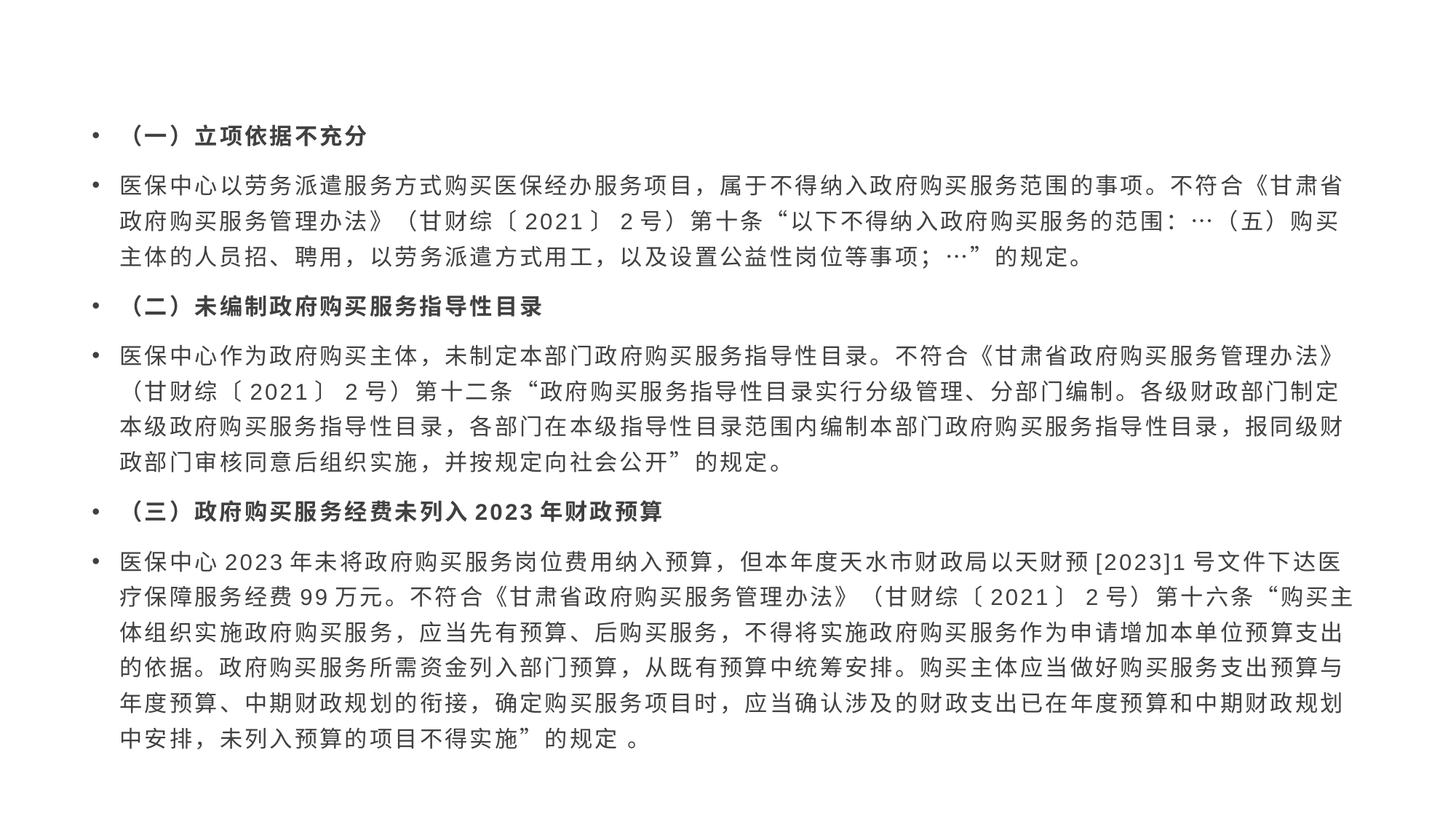

（一）立项依据不充分
医保中心以劳务派遣服务方式购买医保经办服务项目，属于不得纳入政府购买服务范围的事项。不符合《甘肃省政府购买服务管理办法》（甘财综〔2021〕2号）第十条“以下不得纳入政府购买服务的范围：…（五）购买主体的人员招、聘用，以劳务派遣方式用工，以及设置公益性岗位等事项；…”的规定。
（二）未编制政府购买服务指导性目录
医保中心作为政府购买主体，未制定本部门政府购买服务指导性目录。不符合《甘肃省政府购买服务管理办法》（甘财综〔2021〕2号）第十二条“政府购买服务指导性目录实行分级管理、分部门编制。各级财政部门制定本级政府购买服务指导性目录，各部门在本级指导性目录范围内编制本部门政府购买服务指导性目录，报同级财政部门审核同意后组织实施，并按规定向社会公开”的规定。
（三）政府购买服务经费未列入2023年财政预算
医保中心2023年未将政府购买服务岗位费用纳入预算，但本年度天水市财政局以天财预[2023]1号文件下达医疗保障服务经费99万元。不符合《甘肃省政府购买服务管理办法》（甘财综〔2021〕2号）第十六条“购买主体组织实施政府购买服务，应当先有预算、后购买服务，不得将实施政府购买服务作为申请增加本单位预算支出的依据。政府购买服务所需资金列入部门预算，从既有预算中统筹安排。购买主体应当做好购买服务支出预算与年度预算、中期财政规划的衔接，确定购买服务项目时，应当确认涉及的财政支出已在年度预算和中期财政规划中安排，未列入预算的项目不得实施”的规定 。